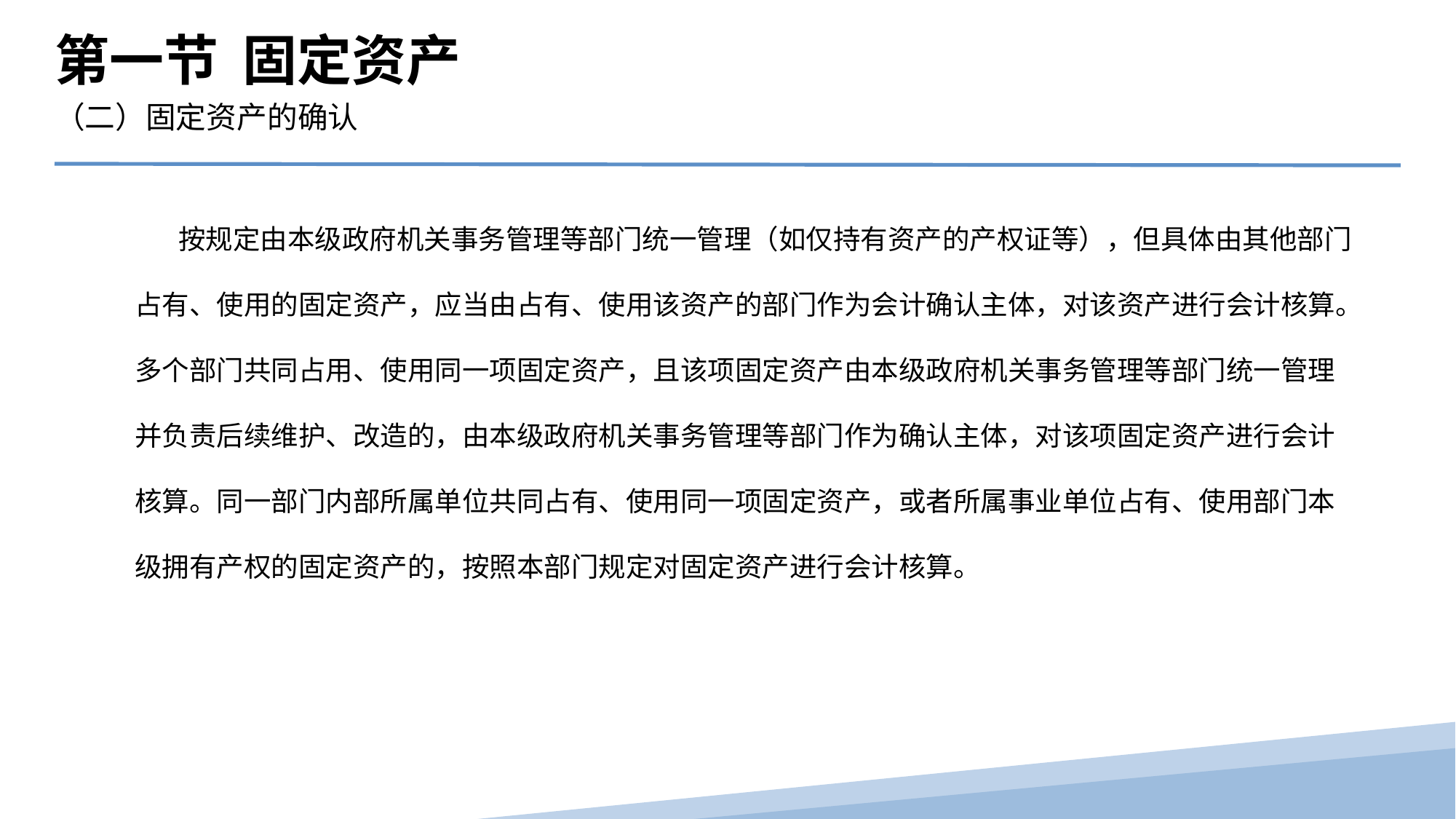

第一节  固定资产
（二）固定资产的确认
      按规定由本级政府机关事务管理等部门统一管理（如仅持有资产的产权证等），但具体由其他部门占有、使用的固定资产，应当由占有、使用该资产的部门作为会计确认主体，对该资产进行会计核算。多个部门共同占用、使用同一项固定资产，且该项固定资产由本级政府机关事务管理等部门统一管理并负责后续维护、改造的，由本级政府机关事务管理等部门作为确认主体，对该项固定资产进行会计核算。同一部门内部所属单位共同占有、使用同一项固定资产，或者所属事业单位占有、使用部门本级拥有产权的固定资产的，按照本部门规定对固定资产进行会计核算。